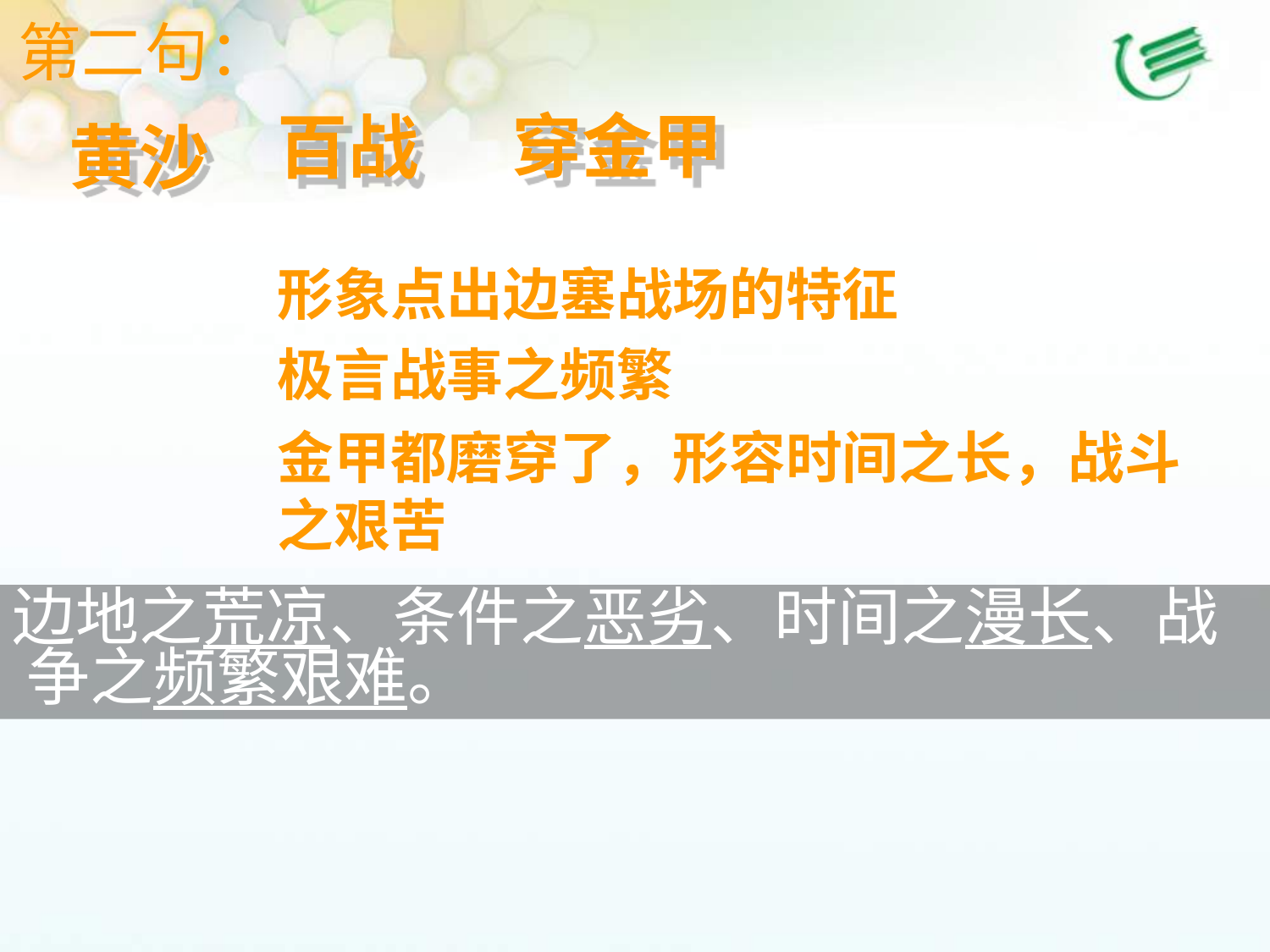

第二句：
穿金甲
百战
黄沙
形象点出边塞战场的特征
极言战事之频繁
金甲都磨穿了，形容时间之长，战斗之艰苦

边地之荒凉、条件之恶劣、时间之漫长、战    争之频繁艰难。